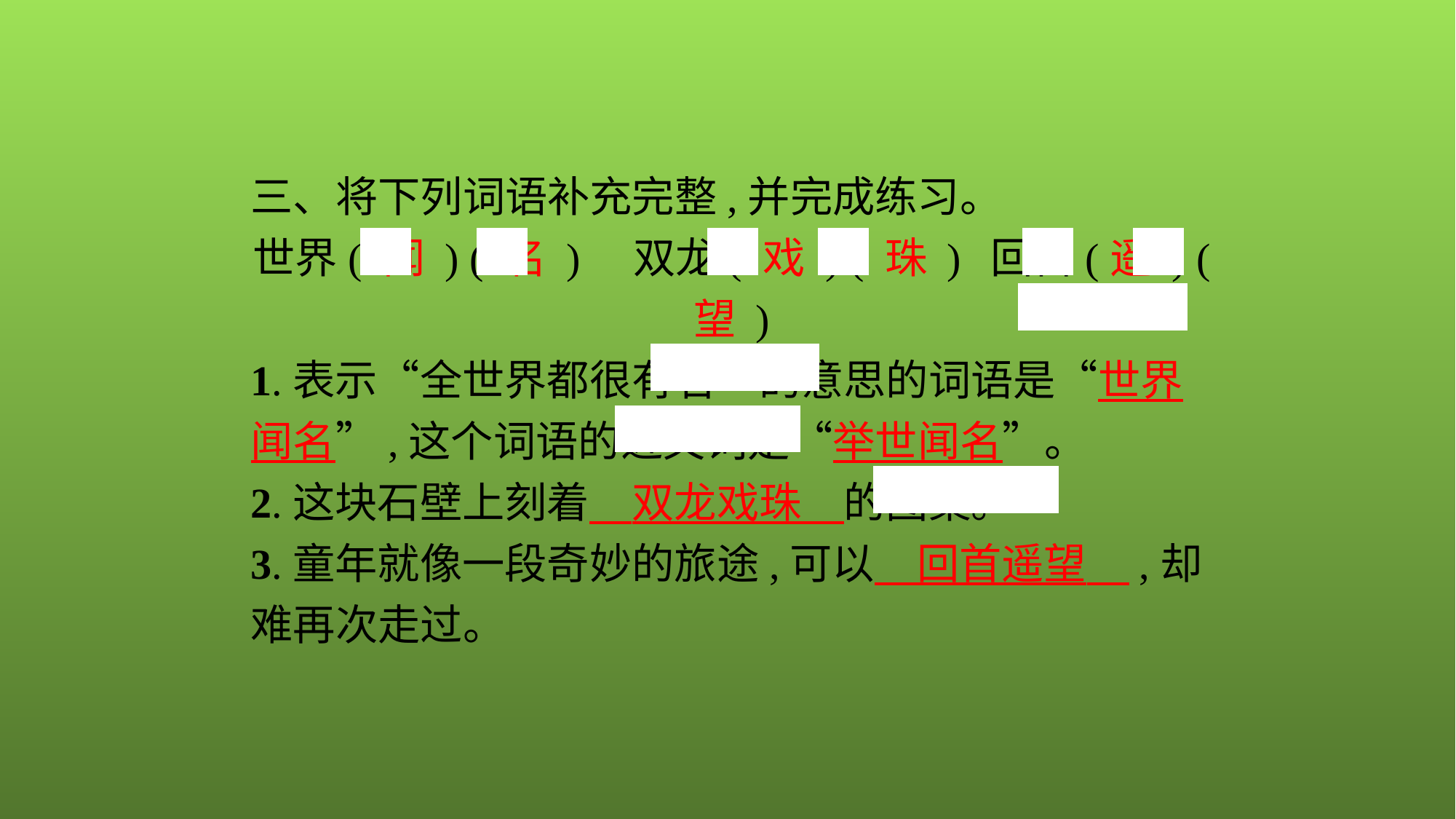

三、将下列词语补充完整,并完成练习。
世界( 闻 ) ( 名 )　双龙( 戏 ) ( 珠 )  回首(遥 ) ( 望 )
1.表示“全世界都很有名”的意思的词语是“世界闻名”,这个词语的近义词是“举世闻名”。
2.这块石壁上刻着　双龙戏珠　的图案。
3.童年就像一段奇妙的旅途,可以　回首遥望　,却难再次走过。